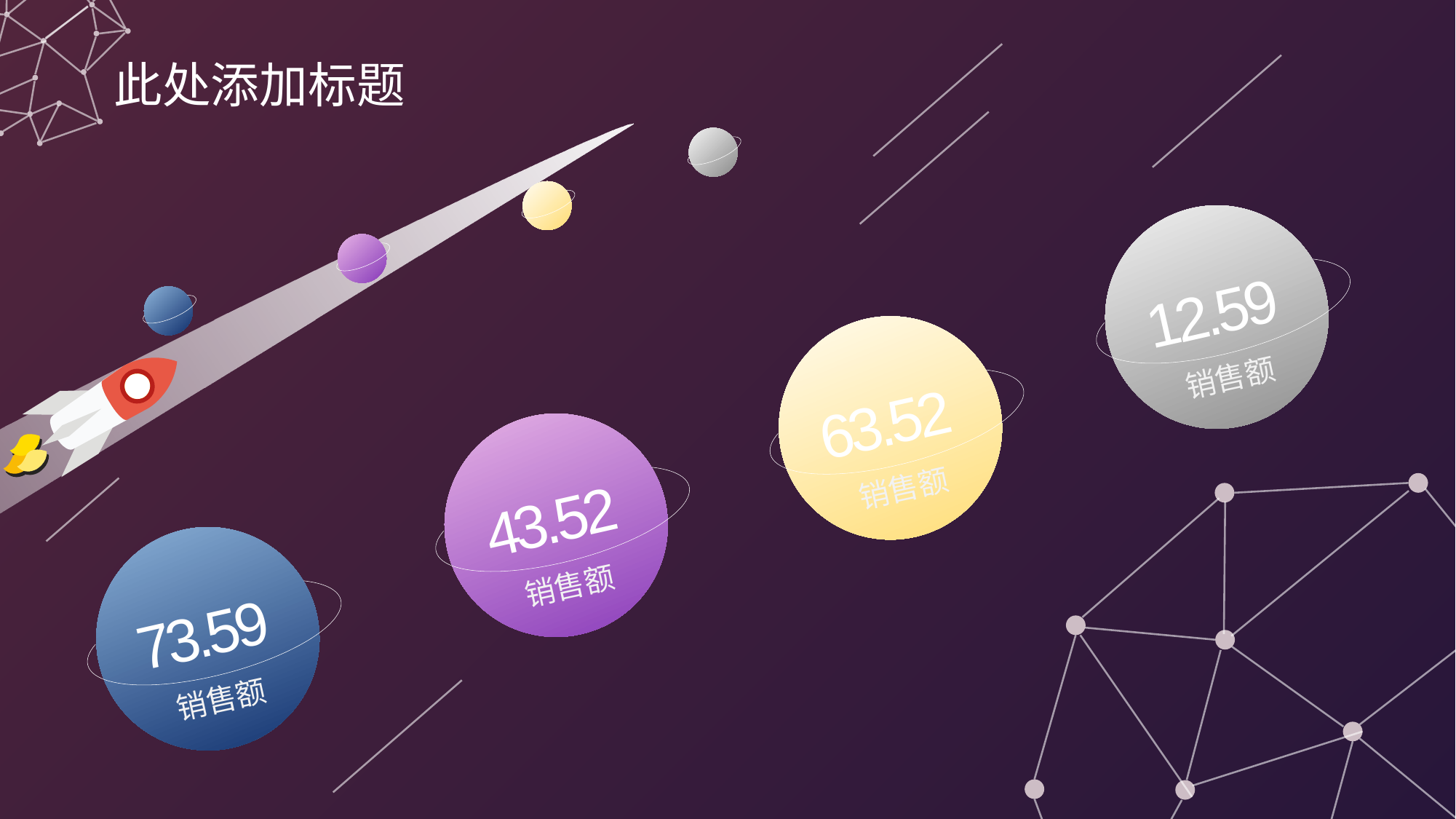

此处添加标题

12.59

销售额

63.52

销售额

43.52

销售额

73.59
销售额